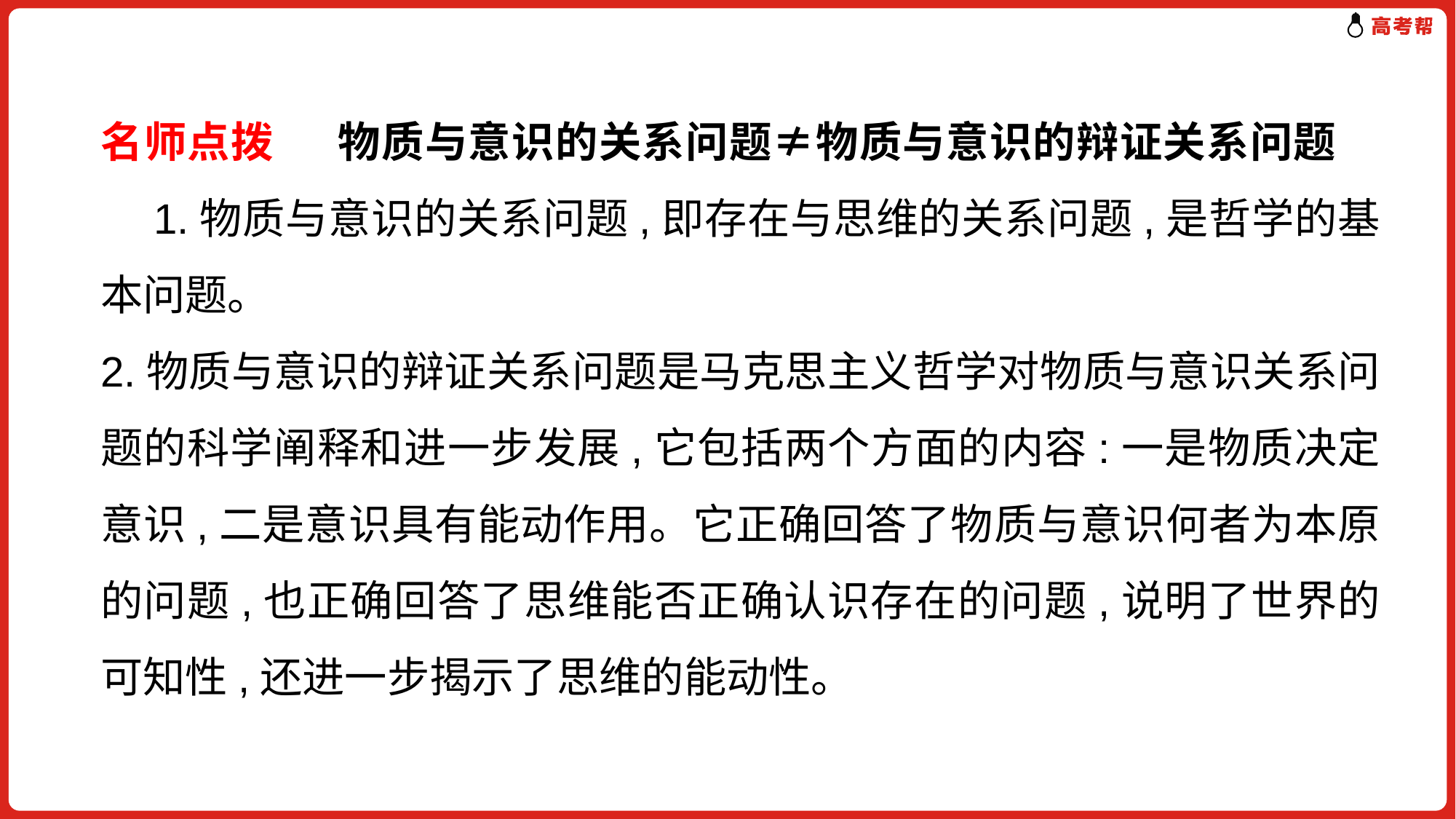

名师点拨      物质与意识的关系问题≠物质与意识的辩证关系问题　　1.物质与意识的关系问题,即存在与思维的关系问题,是哲学的基本问题。
2.物质与意识的辩证关系问题是马克思主义哲学对物质与意识关系问题的科学阐释和进一步发展,它包括两个方面的内容:一是物质决定意识,二是意识具有能动作用。它正确回答了物质与意识何者为本原的问题,也正确回答了思维能否正确认识存在的问题,说明了世界的可知性,还进一步揭示了思维的能动性。